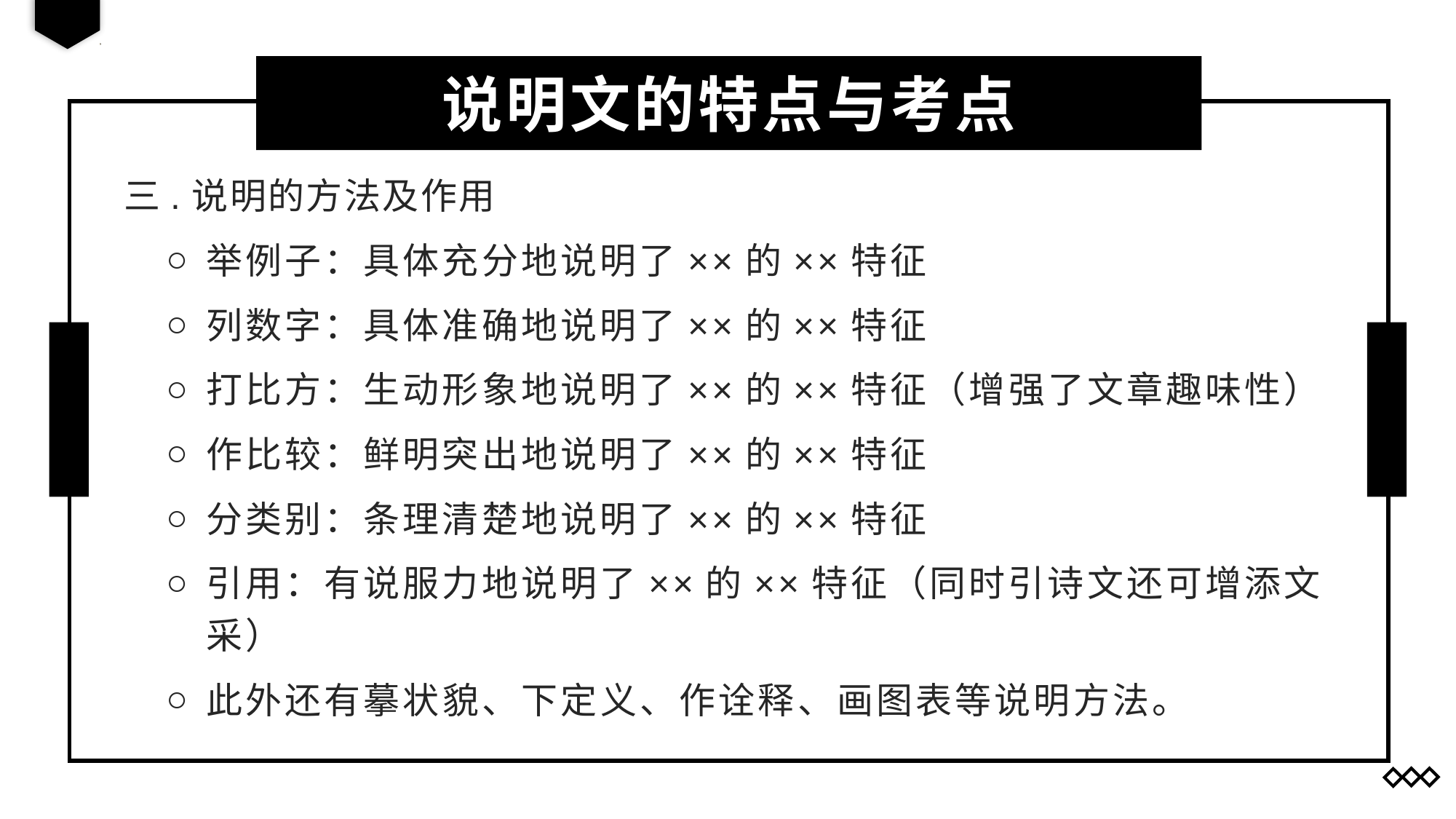

说明文的特点与考点

三.说明的方法及作用
举例子：具体充分地说明了××的××特征
列数字：具体准确地说明了××的××特征
打比方：生动形象地说明了××的××特征（增强了文章趣味性）
作比较：鲜明突出地说明了××的××特征
分类别：条理清楚地说明了××的××特征
引用：有说服力地说明了××的××特征（同时引诗文还可增添文采）
此外还有摹状貌、下定义、作诠释、画图表等说明方法。